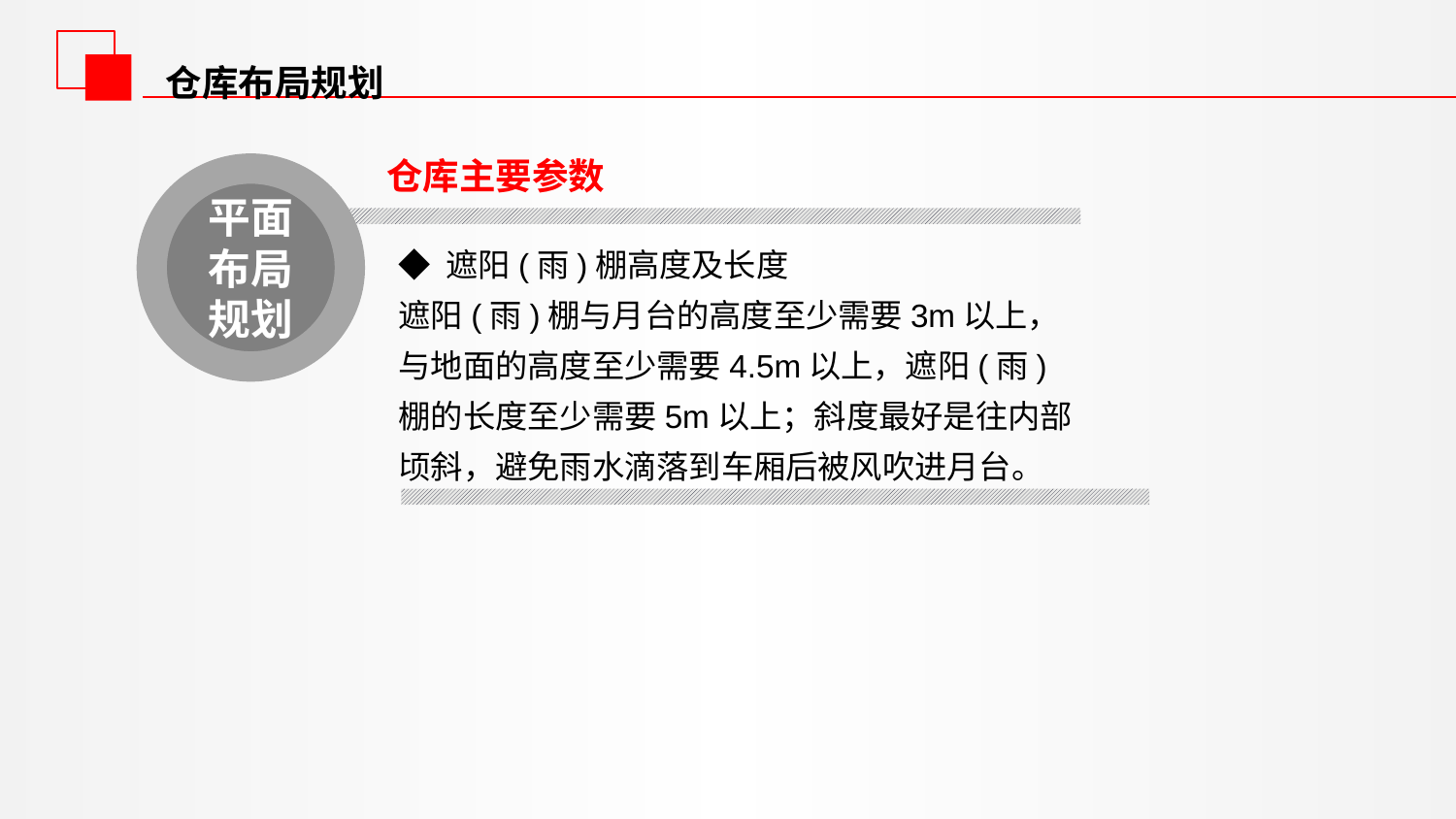

仓库布局规划
仓库主要参数
平面布局规划

◆ 遮阳(雨)棚高度及长度
遮阳(雨)棚与月台的高度至少需要3m以上，与地面的高度至少需要4.5m以上，遮阳(雨)棚的长度至少需要5m以上；斜度最好是往内部顷斜，避免雨水滴落到车厢后被风吹进月台。